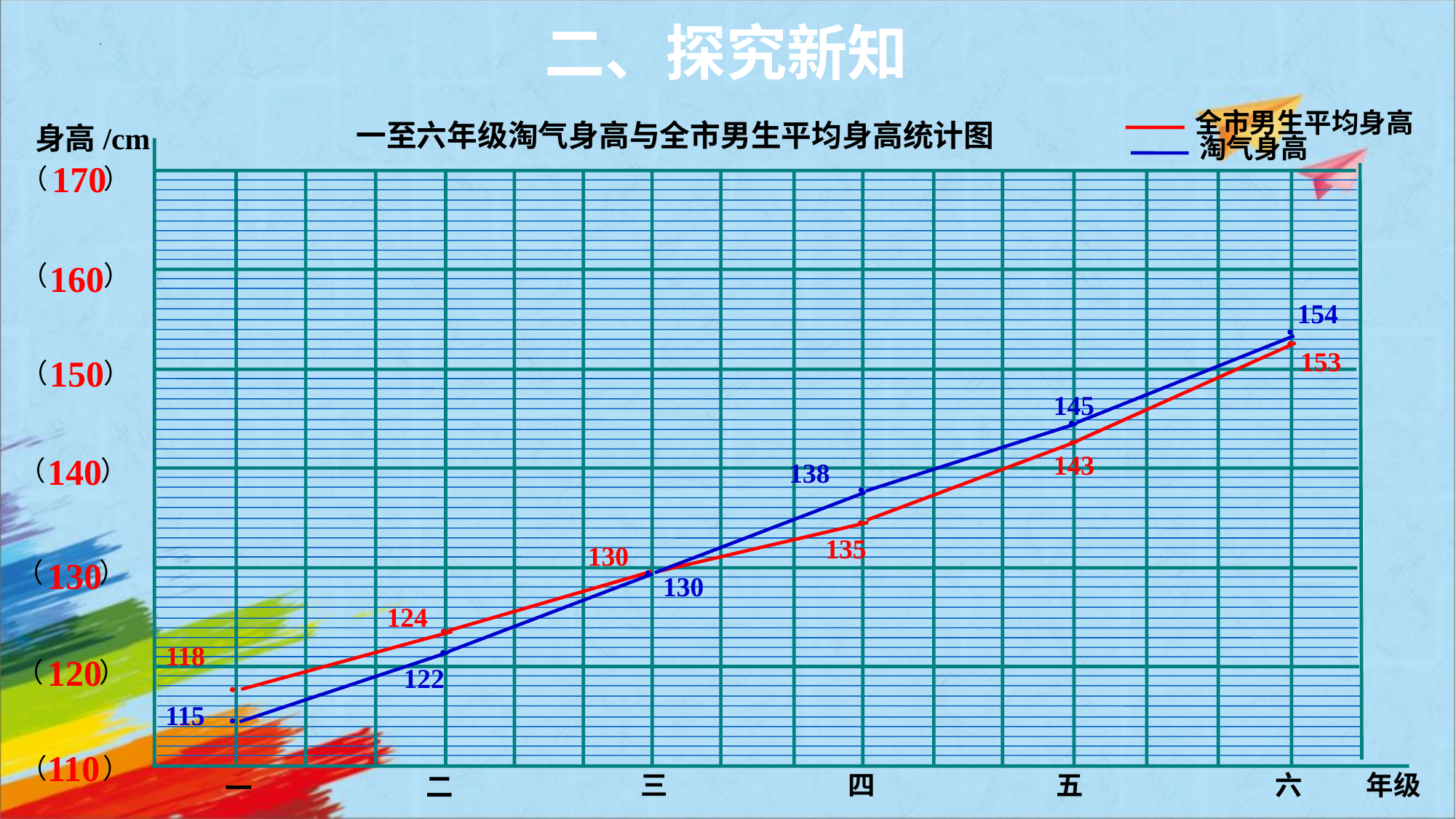

二、探究新知
全市男生平均身高

一至六年级淘气身高与全市男生平均身高统计图
身高/cm
（         ）
（         ）
（         ）
（         ）
（         ）
（         ）
（         ）
淘气身高

170
160
150
140
130
120
110

154
●
●

153

145
●
●
143
138
●
●
135
130
●
●
130
124
●
118
●
122
●
115
●
三
四
五
六
年级
二
一